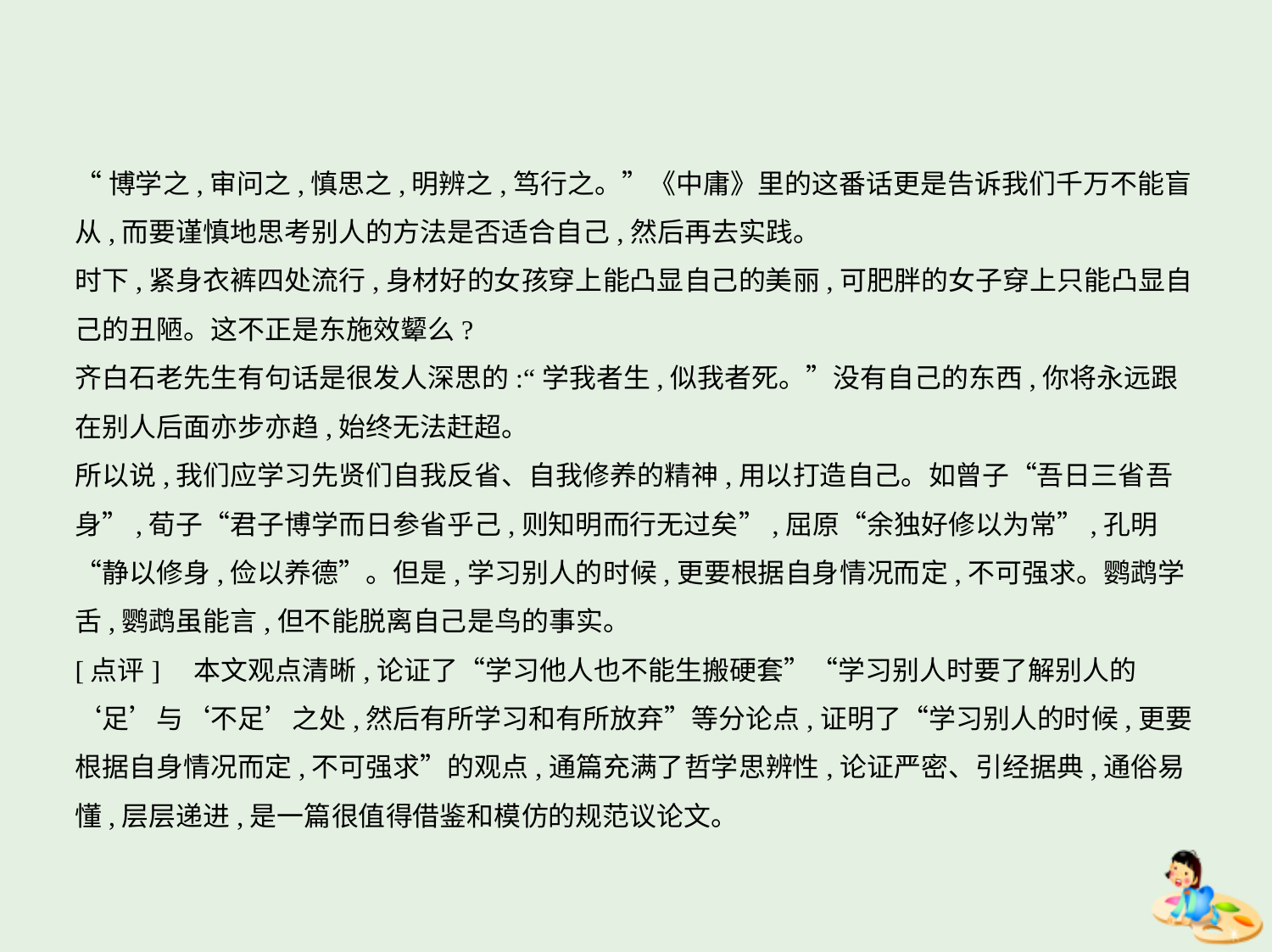

“博学之,审问之,慎思之,明辨之,笃行之。”《中庸》里的这番话更是告诉我们千万不能盲
从,而要谨慎地思考别人的方法是否适合自己,然后再去实践。
时下,紧身衣裤四处流行,身材好的女孩穿上能凸显自己的美丽,可肥胖的女子穿上只能凸显自
己的丑陋。这不正是东施效颦么?
齐白石老先生有句话是很发人深思的:“学我者生,似我者死。”没有自己的东西,你将永远跟
在别人后面亦步亦趋,始终无法赶超。
所以说,我们应学习先贤们自我反省、自我修养的精神,用以打造自己。如曾子“吾日三省吾
身”,荀子“君子博学而日参省乎己,则知明而行无过矣”,屈原“余独好修以为常”,孔明
“静以修身,俭以养德”。但是,学习别人的时候,更要根据自身情况而定,不可强求。鹦鹉学
舌,鹦鹉虽能言,但不能脱离自己是鸟的事实。
[点评]　本文观点清晰,论证了“学习他人也不能生搬硬套”“学习别人时要了解别人的
‘足’与‘不足’之处,然后有所学习和有所放弃”等分论点,证明了“学习别人的时候,更要
根据自身情况而定,不可强求”的观点,通篇充满了哲学思辨性,论证严密、引经据典,通俗易
懂,层层递进,是一篇很值得借鉴和模仿的规范议论文。